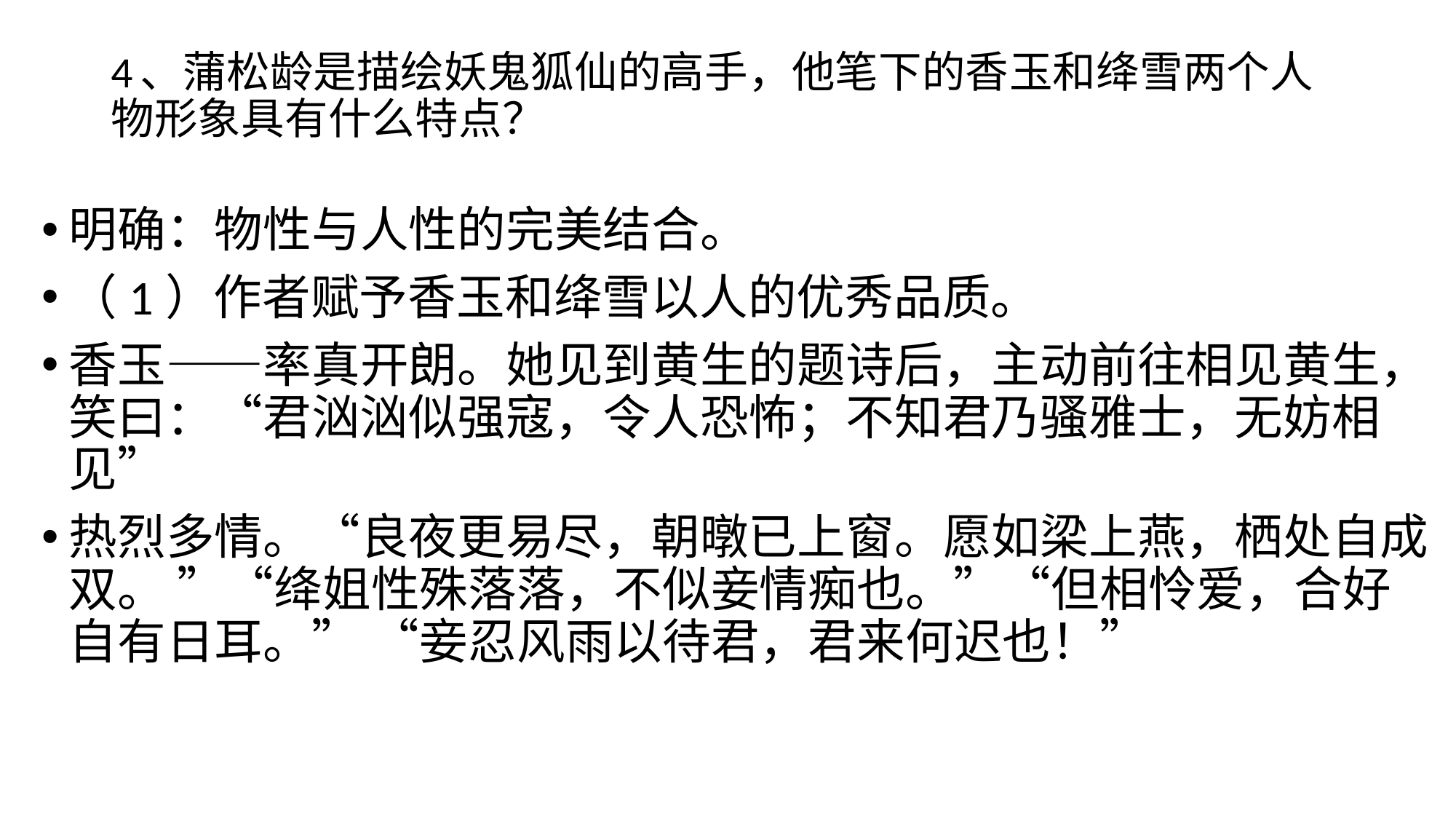

# 4、蒲松龄是描绘妖鬼狐仙的高手，他笔下的香玉和绛雪两个人物形象具有什么特点？
明确：物性与人性的完美结合。
（1）作者赋予香玉和绛雪以人的优秀品质。
香玉——率真开朗。她见到黄生的题诗后，主动前往相见黄生，笑曰：“君汹汹似强寇，令人恐怖；不知君乃骚雅士，无妨相见”
热烈多情。“良夜更易尽，朝暾已上窗。愿如梁上燕，栖处自成双。 ”“绛姐性殊落落，不似妾情痴也。”“但相怜爱，合好自有日耳。” “妾忍风雨以待君，君来何迟也！”